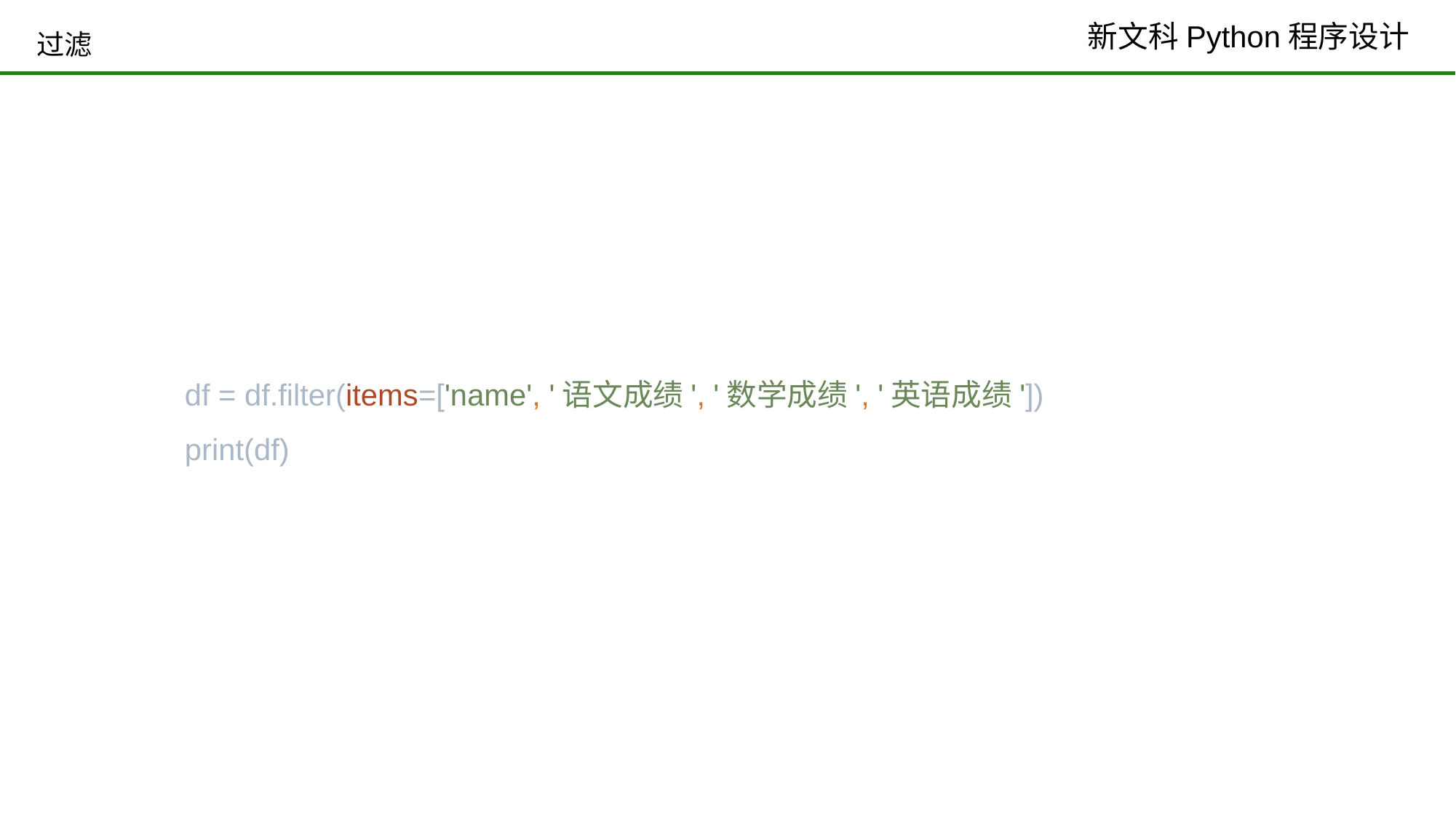

# 过滤
df = df.filter(items=['name', '语文成绩', '数学成绩', '英语成绩'])
print(df)